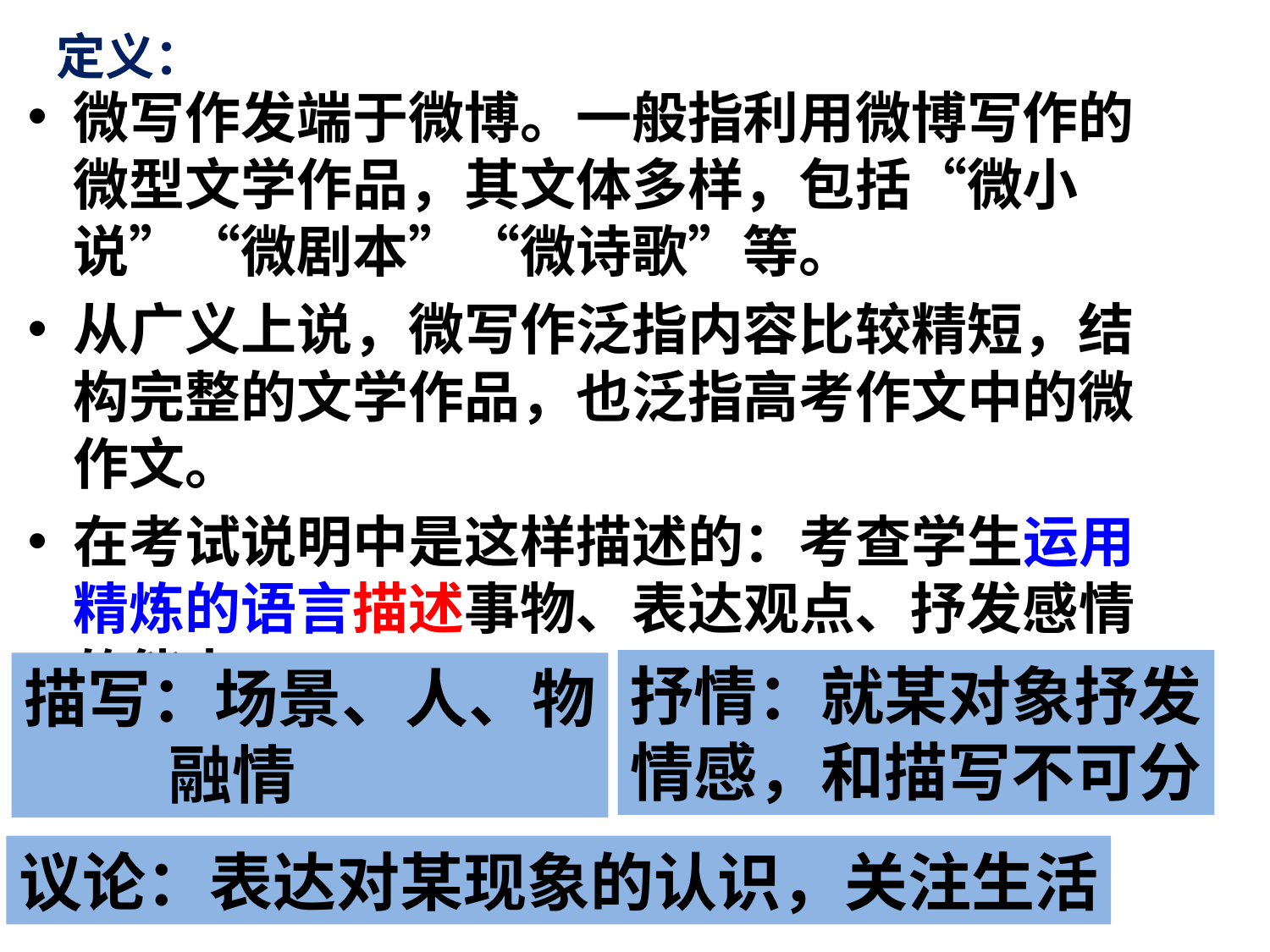

# 定义：
微写作发端于微博。一般指利用微博写作的微型文学作品，其文体多样，包括“微小说”“微剧本”“微诗歌”等。
从广义上说，微写作泛指内容比较精短，结构完整的文学作品，也泛指高考作文中的微作文。
在考试说明中是这样描述的：考查学生运用精炼的语言描述事物、表达观点、抒发感情的能力。
抒情：就某对象抒发
情感，和描写不可分
描写：场景、人、物
         融情
议论：表达对某现象的认识，关注生活